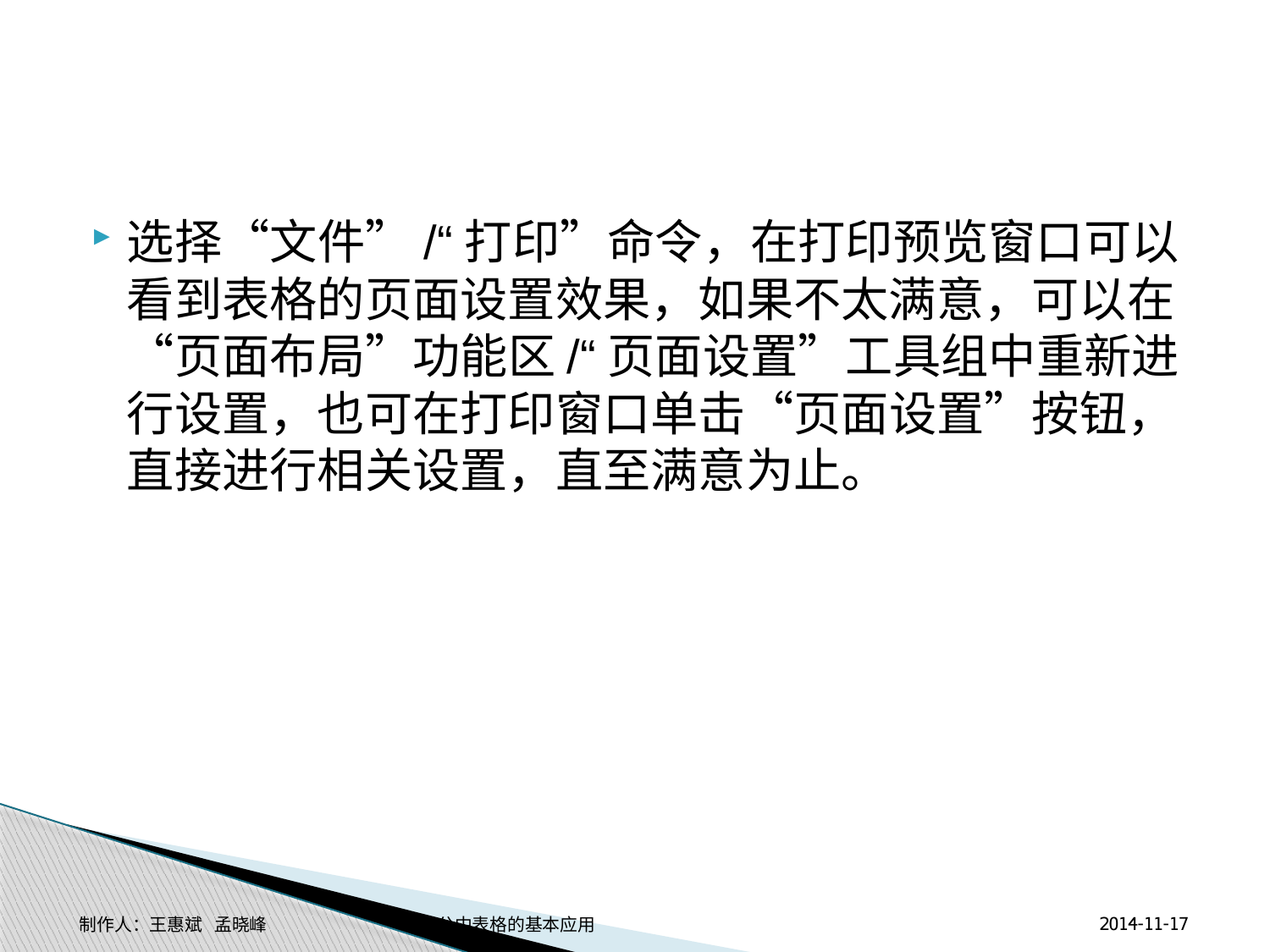

#
选择“文件”/“打印”命令，在打印预览窗口可以看到表格的页面设置效果，如果不太满意，可以在“页面布局”功能区/“页面设置”工具组中重新进行设置，也可在打印窗口单击“页面设置”按钮，直接进行相关设置，直至满意为止。
2014-11-17
制作人：王惠斌   孟晓峰                                      办公中表格的基本应用